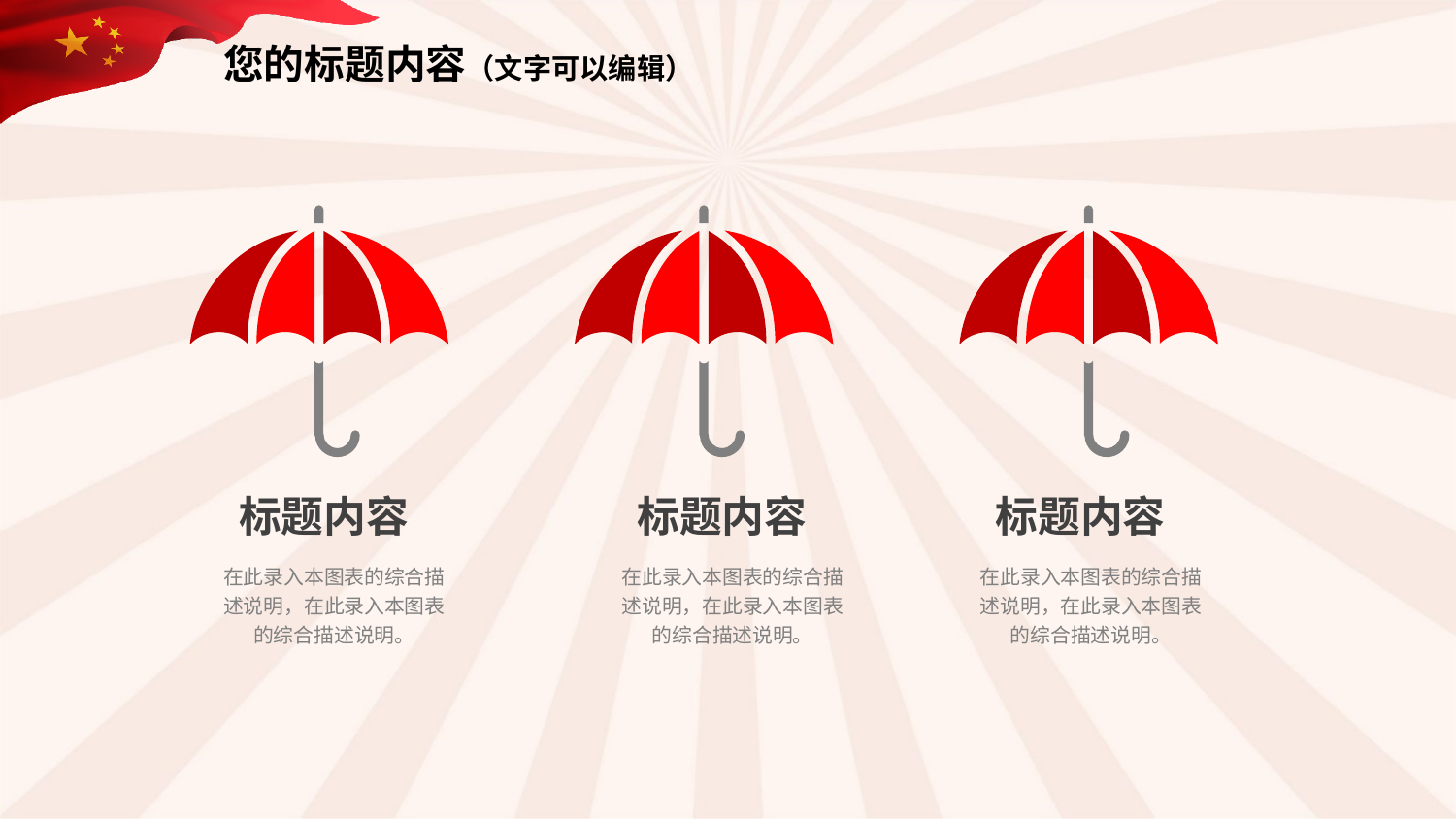

您的标题内容（文字可以编辑）

标题内容
标题内容
标题内容
在此录入本图表的综合描述说明，在此录入本图表的综合描述说明。
在此录入本图表的综合描述说明，在此录入本图表的综合描述说明。
在此录入本图表的综合描述说明，在此录入本图表的综合描述说明。